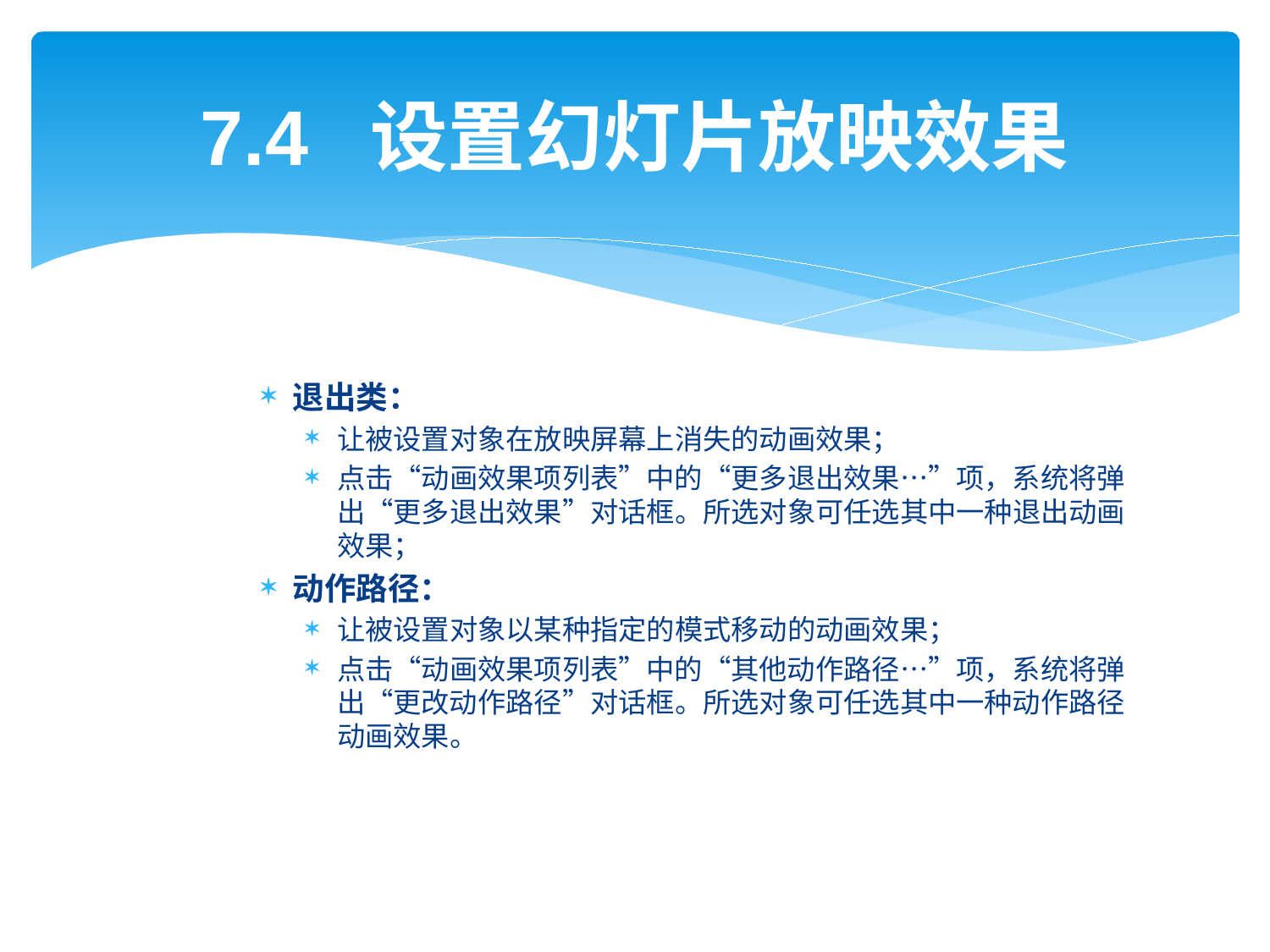

# 7.4  设置幻灯片放映效果
退出类：
让被设置对象在放映屏幕上消失的动画效果；
点击“动画效果项列表”中的“更多退出效果…”项，系统将弹出“更多退出效果”对话框。所选对象可任选其中一种退出动画效果；
动作路径：
让被设置对象以某种指定的模式移动的动画效果；
点击“动画效果项列表”中的“其他动作路径…”项，系统将弹出“更改动作路径”对话框。所选对象可任选其中一种动作路径动画效果。